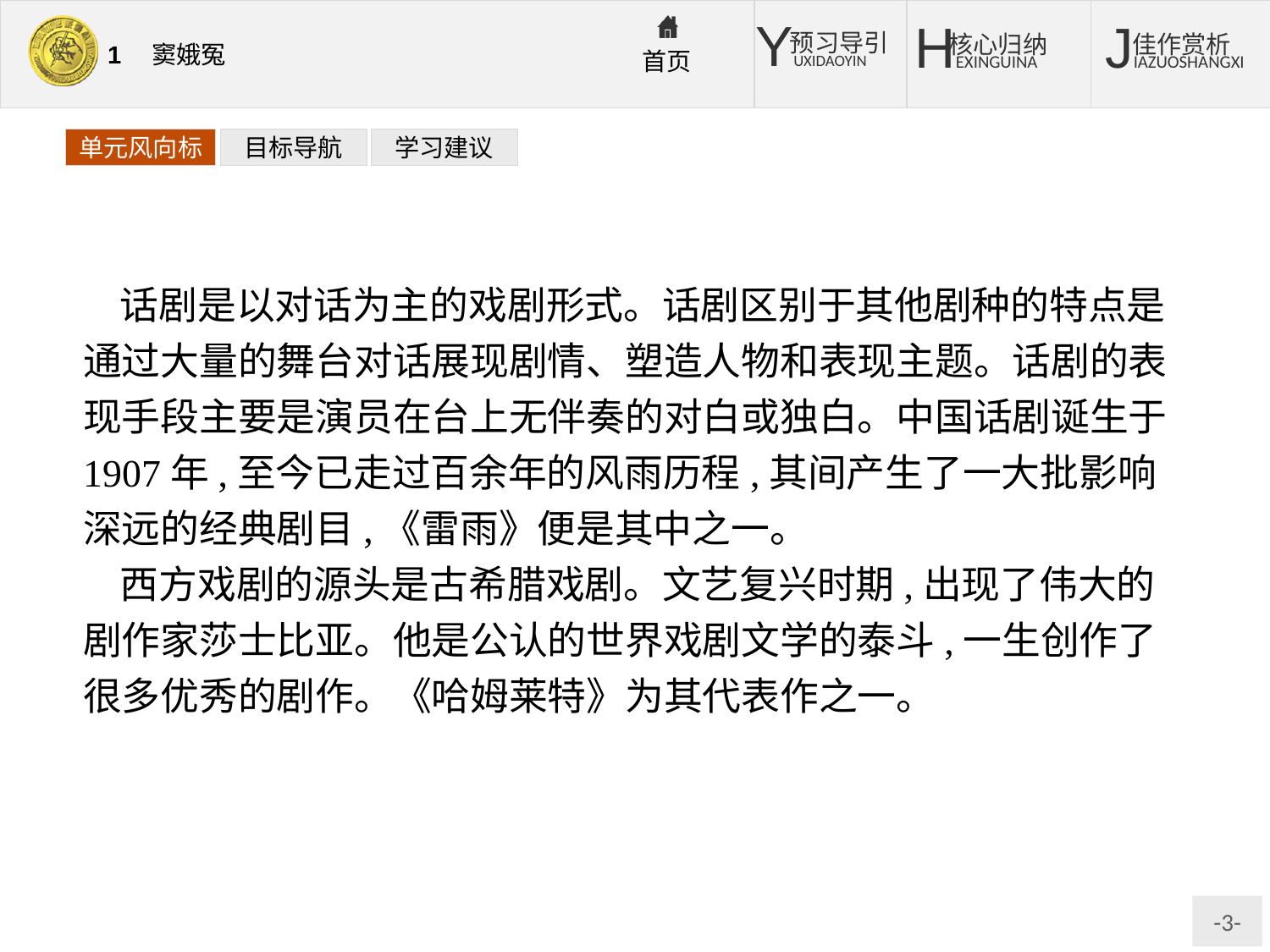

单元风向标
目标导航
学习建议
话剧是以对话为主的戏剧形式。话剧区别于其他剧种的特点是通过大量的舞台对话展现剧情、塑造人物和表现主题。话剧的表现手段主要是演员在台上无伴奏的对白或独白。中国话剧诞生于1907年,至今已走过百余年的风雨历程,其间产生了一大批影响深远的经典剧目,《雷雨》便是其中之一。
西方戏剧的源头是古希腊戏剧。文艺复兴时期,出现了伟大的剧作家莎士比亚。他是公认的世界戏剧文学的泰斗,一生创作了很多优秀的剧作。《哈姆莱特》为其代表作之一。